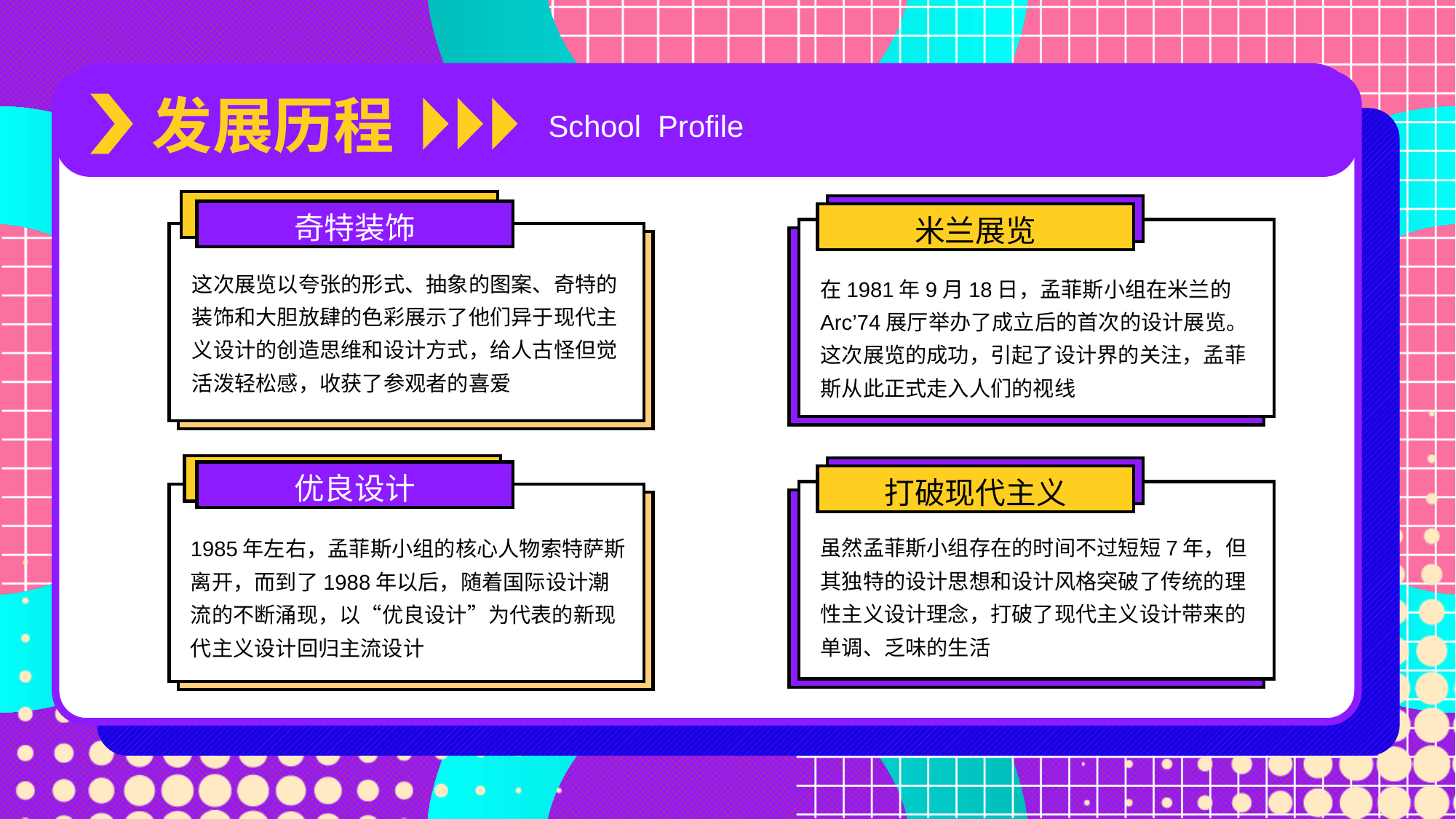

发展历程
School  Profile

奇特装饰
米兰展览

这次展览以夸张的形式、抽象的图案、奇特的装饰和大胆放肆的色彩展示了他们异于现代主义设计的创造思维和设计方式，给人古怪但觉活泼轻松感，收获了参观者的喜爱
在1981年9月18日，孟菲斯小组在米兰的Arc’74展厅举办了成立后的首次的设计展览。这次展览的成功，引起了设计界的关注，孟菲斯从此正式走入人们的视线

优良设计
打破现代主义

虽然孟菲斯小组存在的时间不过短短7年，但其独特的设计思想和设计风格突破了传统的理性主义设计理念，打破了现代主义设计带来的单调、乏味的生活
1985年左右，孟菲斯小组的核心人物索特萨斯离开，而到了1988年以后，随着国际设计潮流的不断涌现，以“优良设计”为代表的新现代主义设计回归主流设计